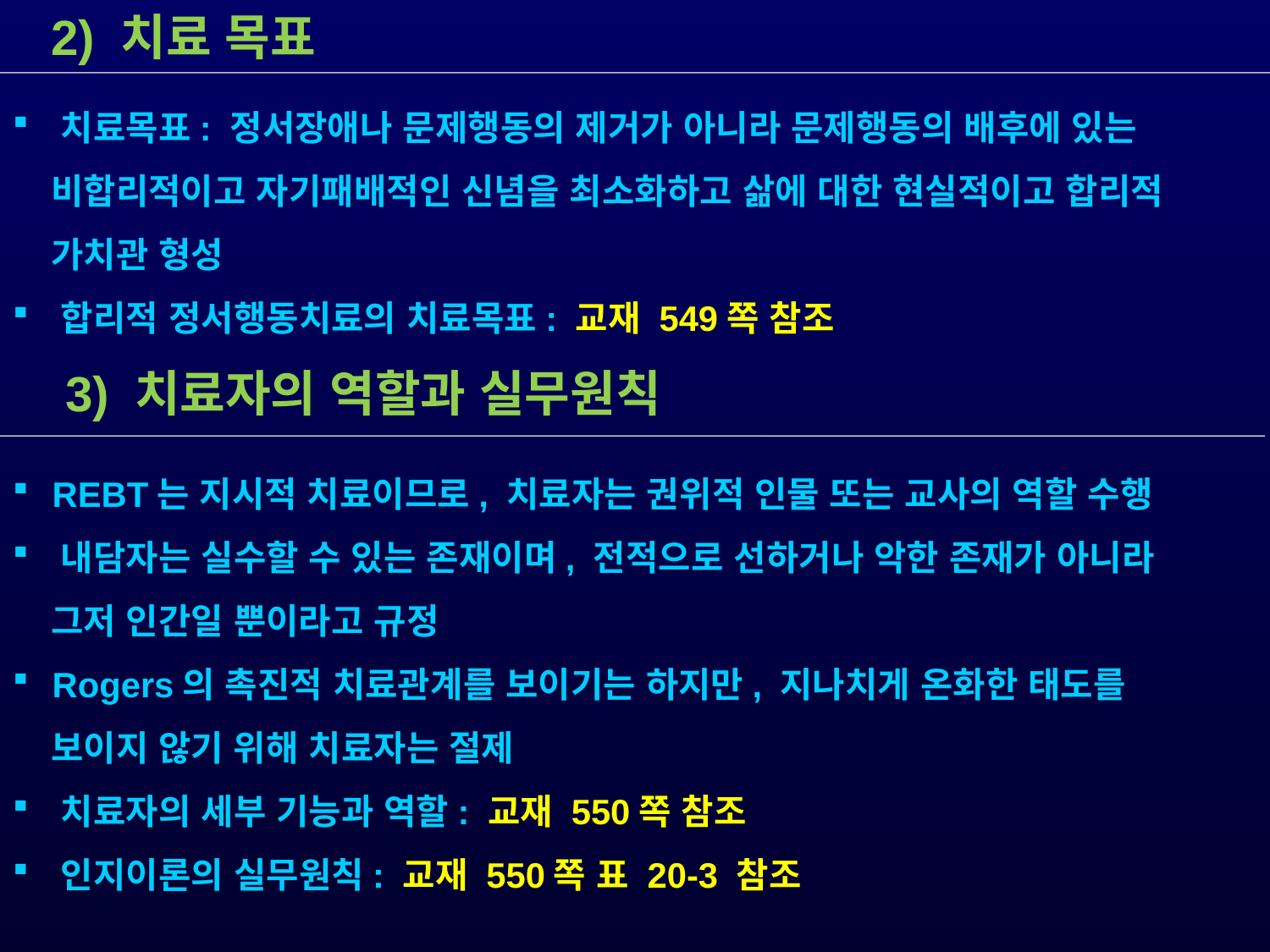

2) 치료 목표

 치료목표: 정서장애나 문제행동의 제거가 아니라 문제행동의 배후에 있는
   비합리적이고 자기패배적인 신념을 최소화하고 삶에 대한 현실적이고 합리적
   가치관 형성
 합리적 정서행동치료의 치료목표: 교재 549쪽 참조
  3) 치료자의 역할과 실무원칙

 REBT는 지시적 치료이므로, 치료자는 권위적 인물 또는 교사의 역할 수행
 내담자는 실수할 수 있는 존재이며, 전적으로 선하거나 악한 존재가 아니라
   그저 인간일 뿐이라고 규정
 Rogers의 촉진적 치료관계를 보이기는 하지만, 지나치게 온화한 태도를
   보이지 않기 위해 치료자는 절제
 치료자의 세부 기능과 역할: 교재 550쪽 참조
 인지이론의 실무원칙: 교재 550쪽 표 20-3 참조